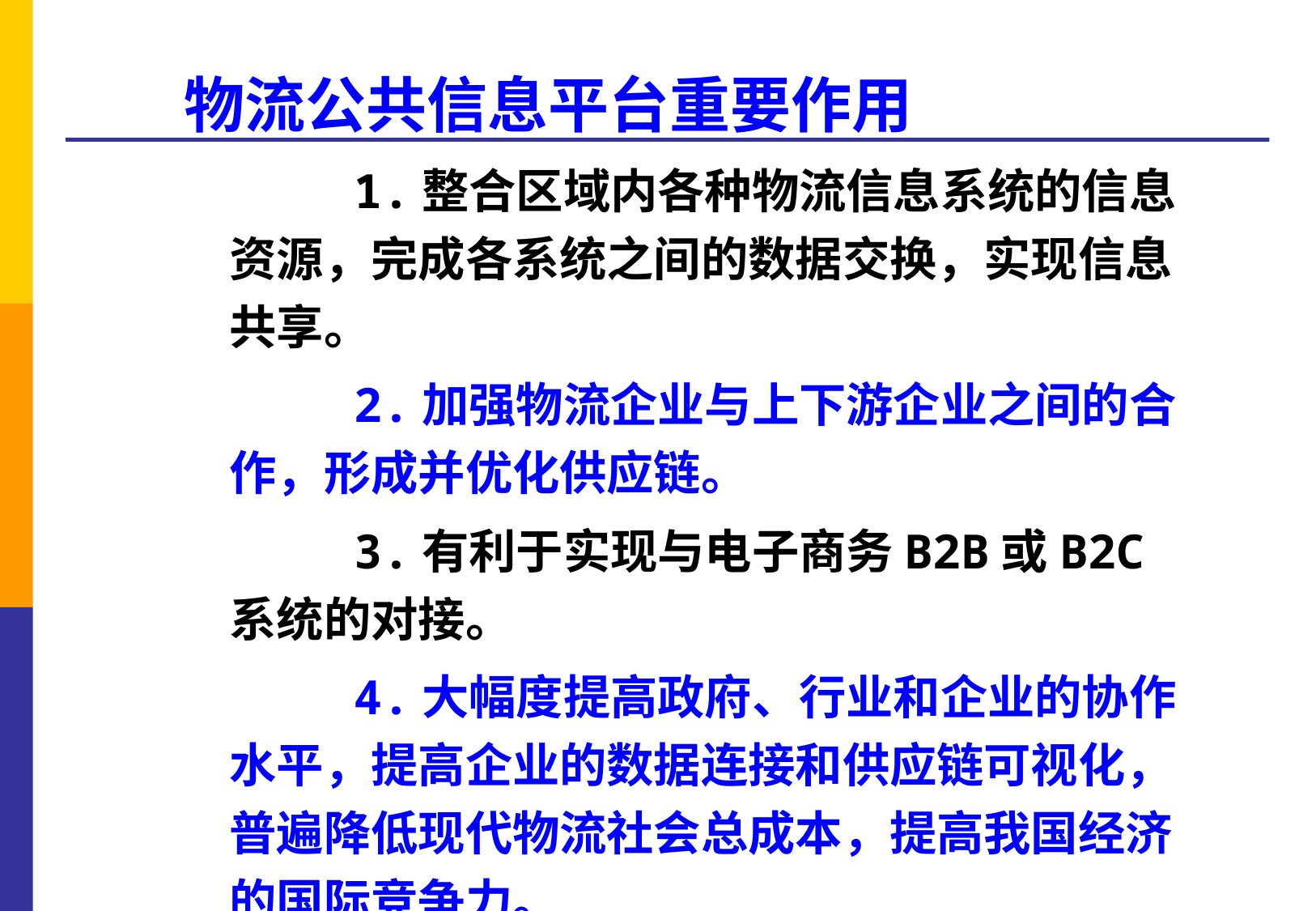

物流公共信息平台重要作用
      1.整合区域内各种物流信息系统的信息资源，完成各系统之间的数据交换，实现信息共享。
      2.加强物流企业与上下游企业之间的合作，形成并优化供应链。
      3.有利于实现与电子商务B2B或B2C 系统的对接。
      4.大幅度提高政府、行业和企业的协作水平，提高企业的数据连接和供应链可视化，普遍降低现代物流社会总成本，提高我国经济的国际竞争力。